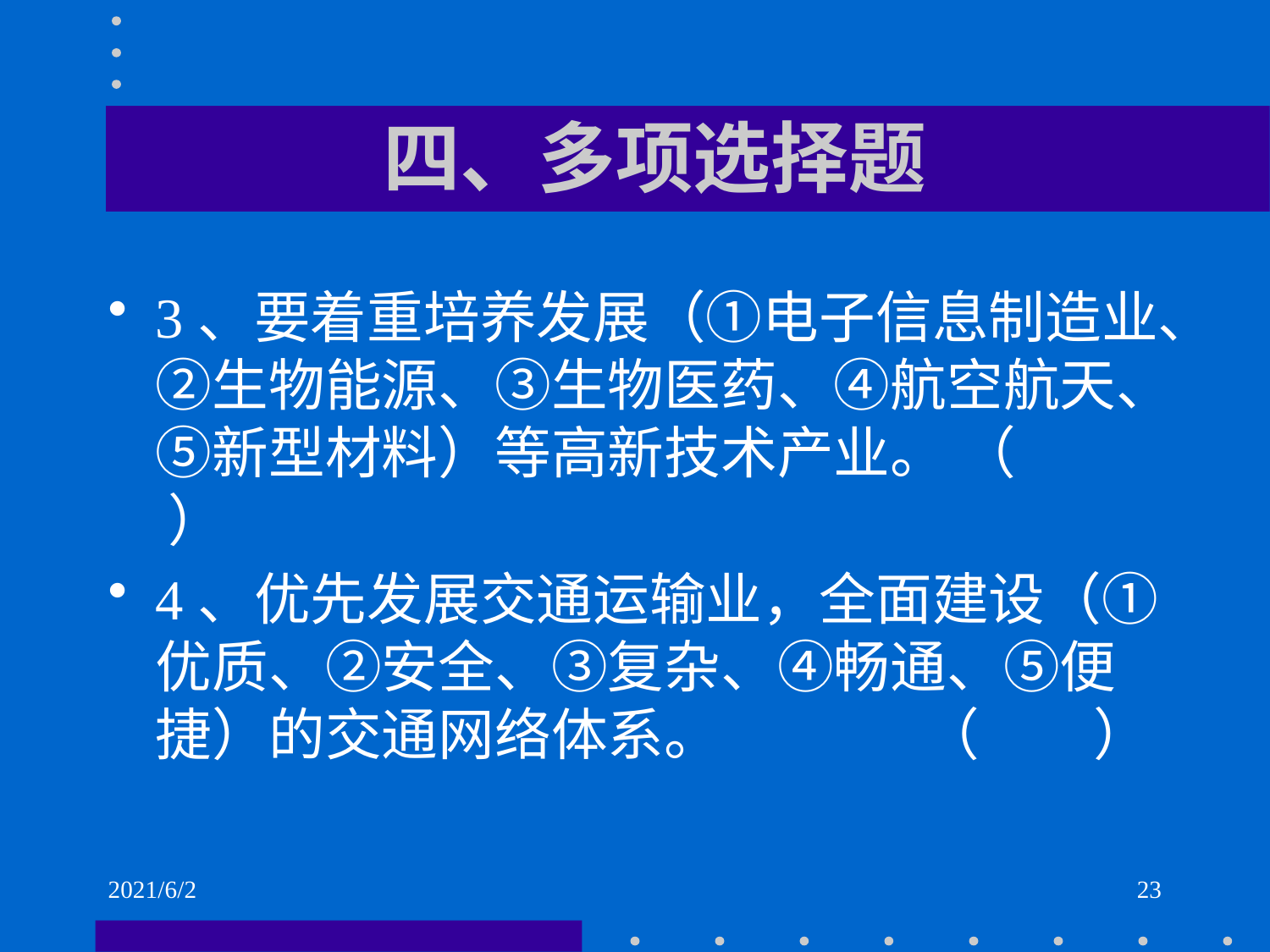

# 四、多项选择题
3、要着重培养发展（①电子信息制造业、②生物能源、③生物医药、④航空航天、⑤新型材料）等高新技术产业。 （         ）
4、优先发展交通运输业，全面建设（①优质、②安全、③复杂、④畅通、⑤便捷）的交通网络体系。                （         ）
2021/6/2
23